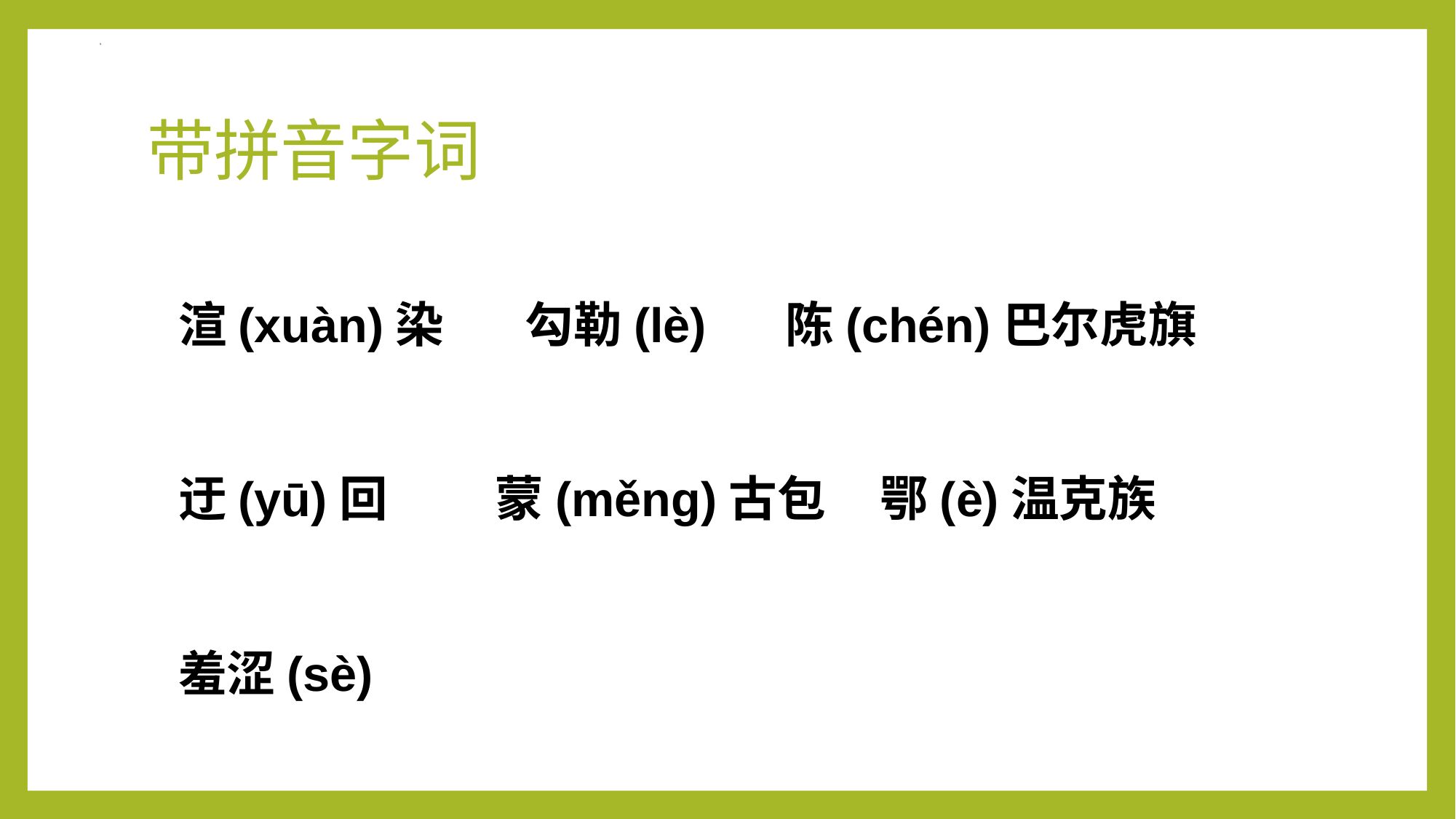

# 带拼音字词
渲(xuàn)染      勾勒(lè)     陈(chén)巴尔虎旗

迂(yū)回        蒙(měng)古包    鄂(è)温克族

羞涩(sè)